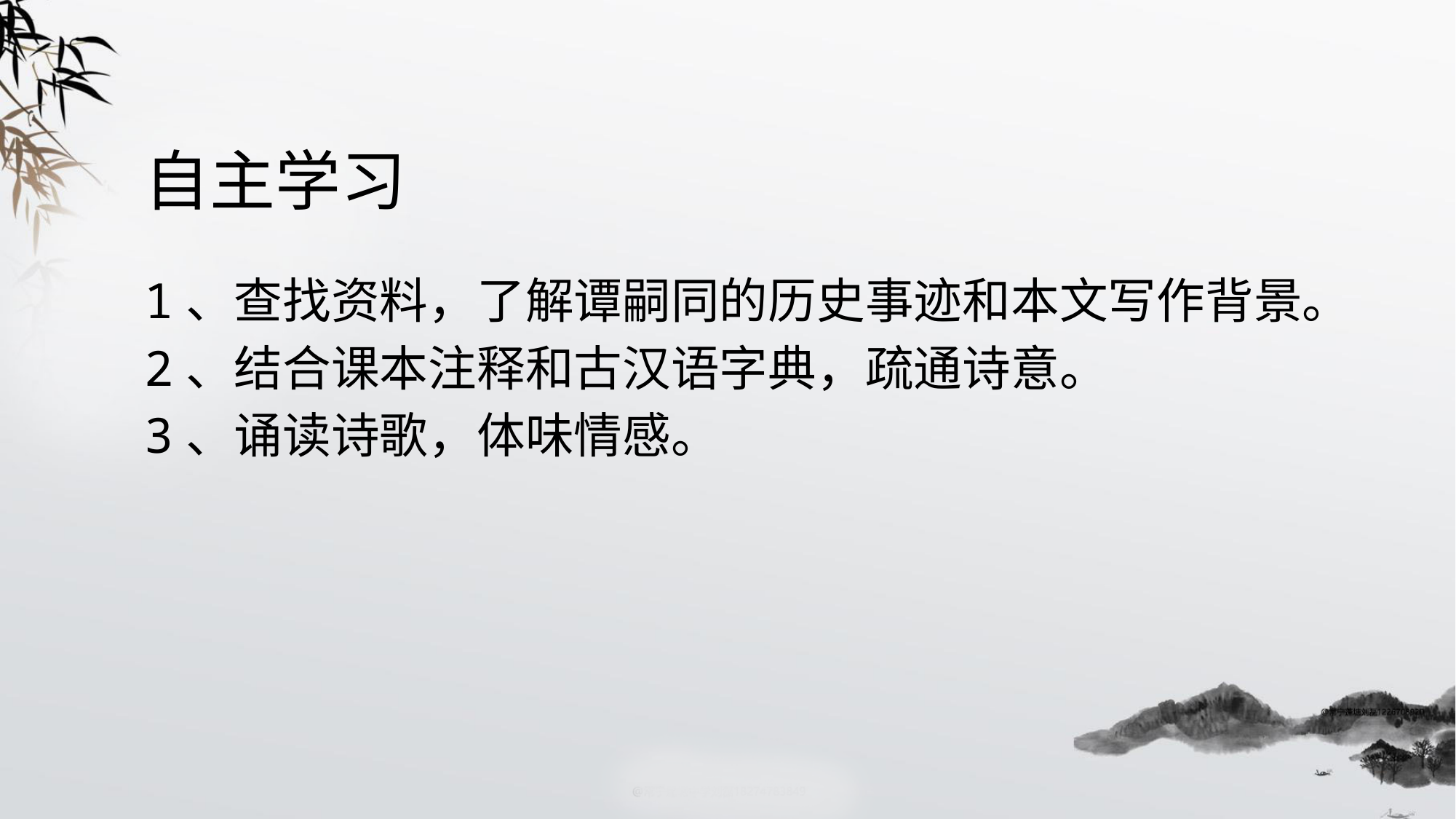

# 自主学习
1、查找资料，了解谭嗣同的历史事迹和本文写作背景。
2、结合课本注释和古汉语字典，疏通诗意。
3、诵读诗歌，体味情感。